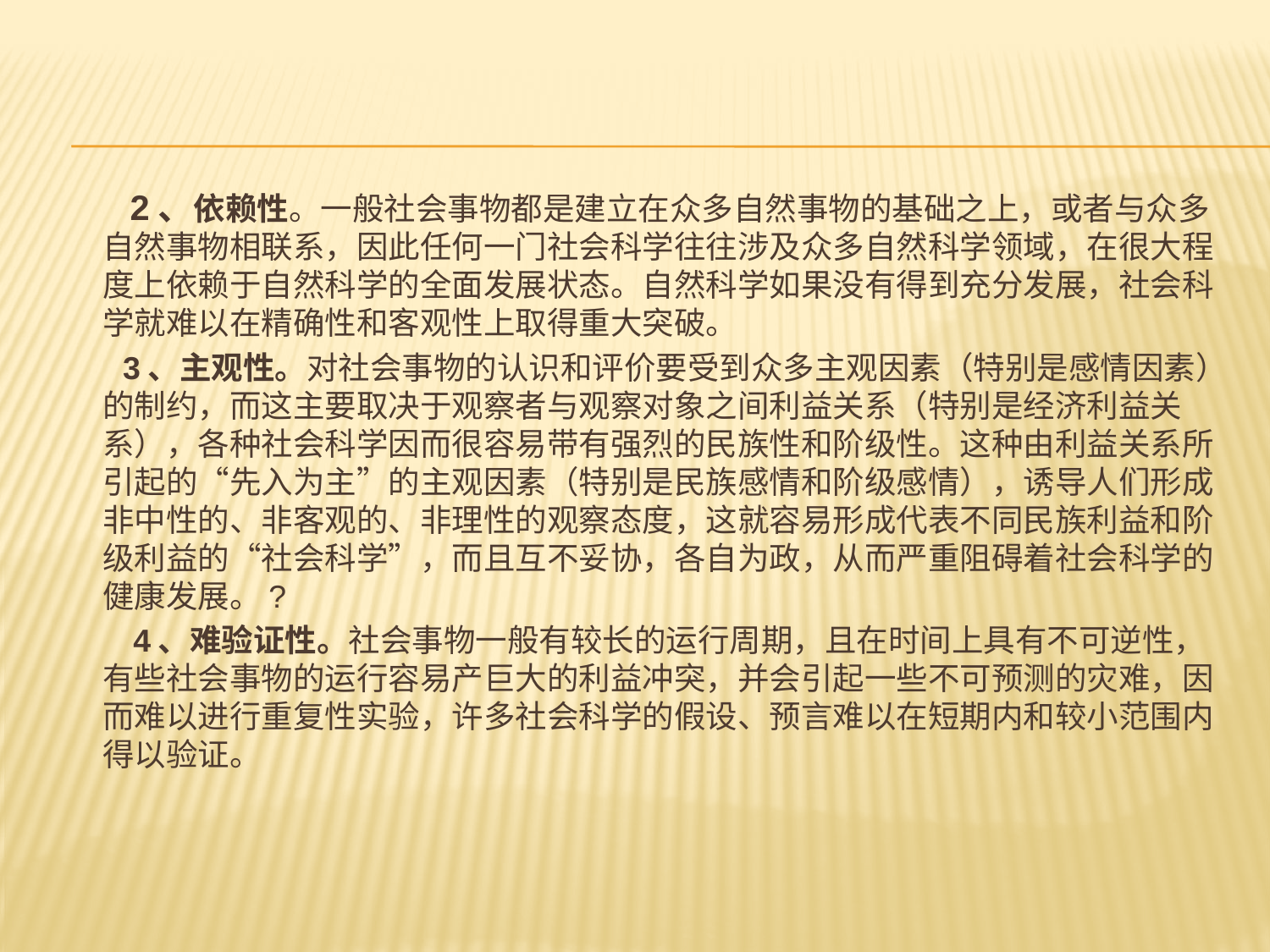

#
　    2、依赖性。一般社会事物都是建立在众多自然事物的基础之上，或者与众多自然事物相联系，因此任何一门社会科学往往涉及众多自然科学领域，在很大程度上依赖于自然科学的全面发展状态。自然科学如果没有得到充分发展，社会科学就难以在精确性和客观性上取得重大突破。
　    3、主观性。对社会事物的认识和评价要受到众多主观因素（特别是感情因素）的制约，而这主要取决于观察者与观察对象之间利益关系（特别是经济利益关系），各种社会科学因而很容易带有强烈的民族性和阶级性。这种由利益关系所引起的“先入为主”的主观因素（特别是民族感情和阶级感情），诱导人们形成非中性的、非客观的、非理性的观察态度，这就容易形成代表不同民族利益和阶级利益的“社会科学”，而且互不妥协，各自为政，从而严重阻碍着社会科学的健康发展。?
　　 4、难验证性。社会事物一般有较长的运行周期，且在时间上具有不可逆性，有些社会事物的运行容易产巨大的利益冲突，并会引起一些不可预测的灾难，因而难以进行重复性实验，许多社会科学的假设、预言难以在短期内和较小范围内得以验证。